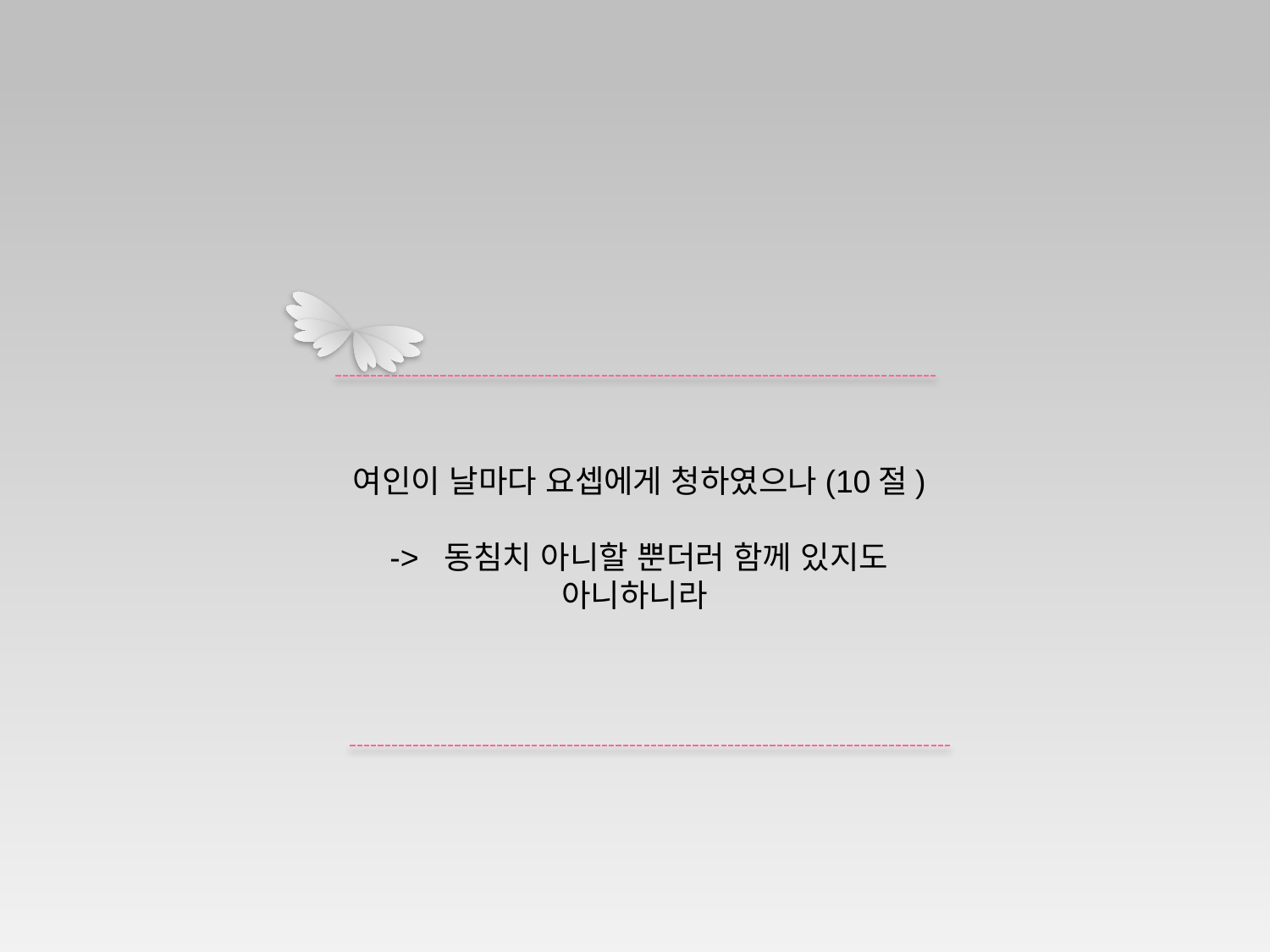

여인이 날마다 요셉에게 청하였으나(10절)

->  동침치 아니할 뿐더러 함께 있지도 아니하니라